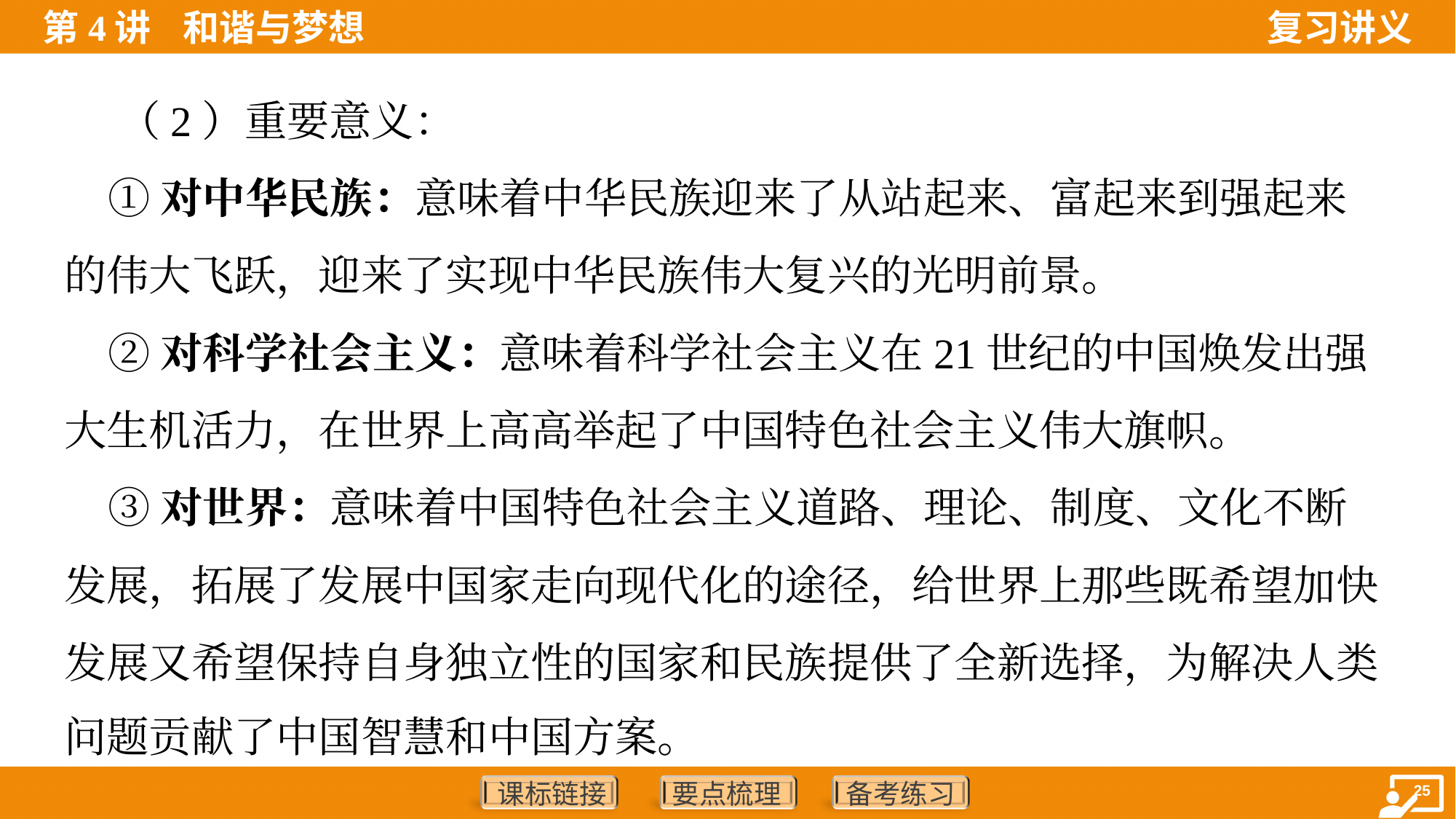

（2）重要意义：
    ①对中华民族：意味着中华民族迎来了从站起来、富起来到强起来
的伟大飞跃，迎来了实现中华民族伟大复兴的光明前景。
    ②对科学社会主义：意味着科学社会主义在21世纪的中国焕发出强
大生机活力，在世界上高高举起了中国特色社会主义伟大旗帜。
    ③对世界：意味着中国特色社会主义道路、理论、制度、文化不断
发展，拓展了发展中国家走向现代化的途径，给世界上那些既希望加快
发展又希望保持自身独立性的国家和民族提供了全新选择，为解决人类
问题贡献了中国智慧和中国方案。